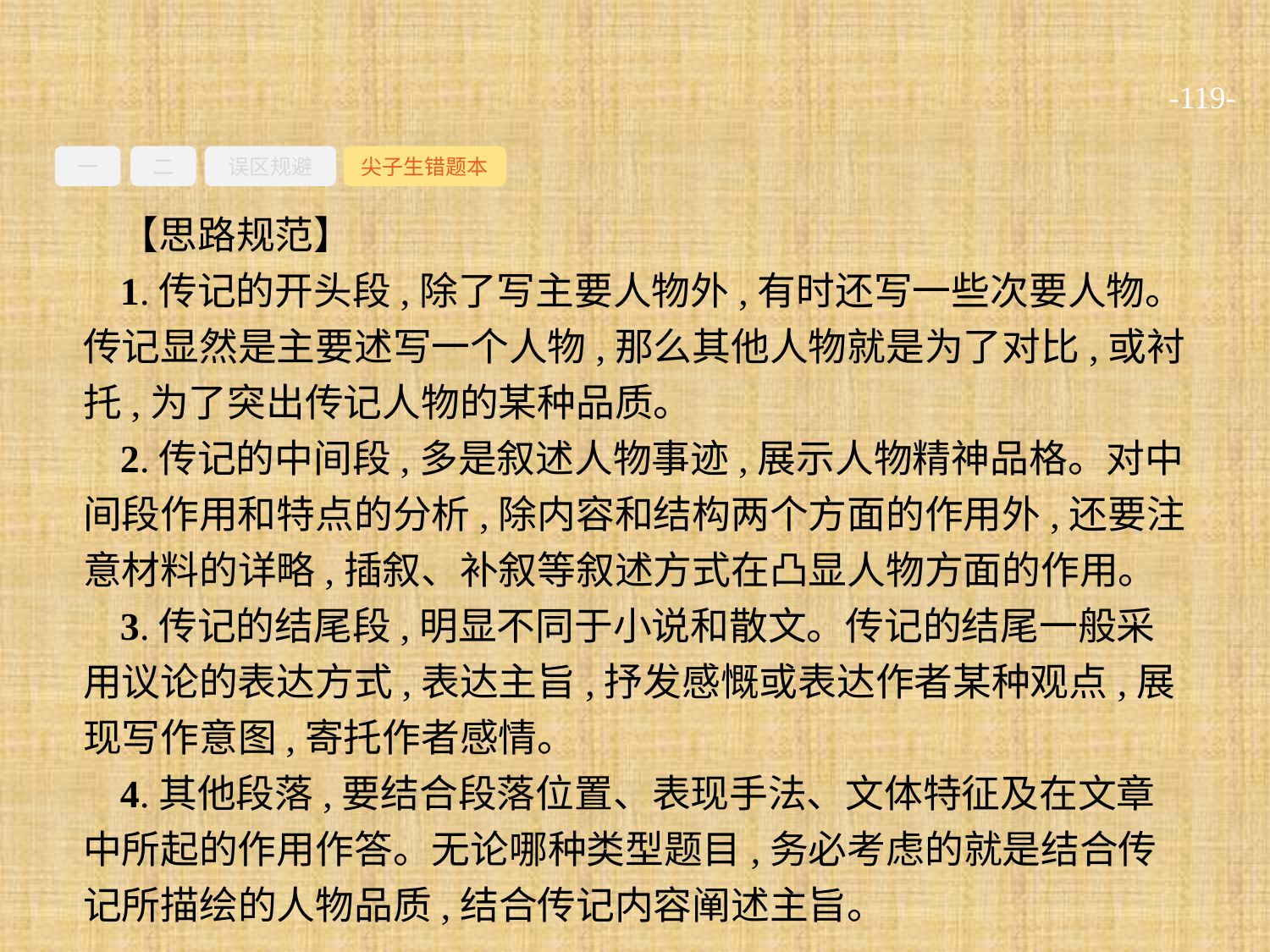

-119-
一
二
误区规避
尖子生错题本
【思路规范】
1.传记的开头段,除了写主要人物外,有时还写一些次要人物。传记显然是主要述写一个人物,那么其他人物就是为了对比,或衬托,为了突出传记人物的某种品质。
2.传记的中间段,多是叙述人物事迹,展示人物精神品格。对中间段作用和特点的分析,除内容和结构两个方面的作用外,还要注意材料的详略,插叙、补叙等叙述方式在凸显人物方面的作用。
3.传记的结尾段,明显不同于小说和散文。传记的结尾一般采用议论的表达方式,表达主旨,抒发感慨或表达作者某种观点,展现写作意图,寄托作者感情。
4.其他段落,要结合段落位置、表现手法、文体特征及在文章中所起的作用作答。无论哪种类型题目,务必考虑的就是结合传记所描绘的人物品质,结合传记内容阐述主旨。